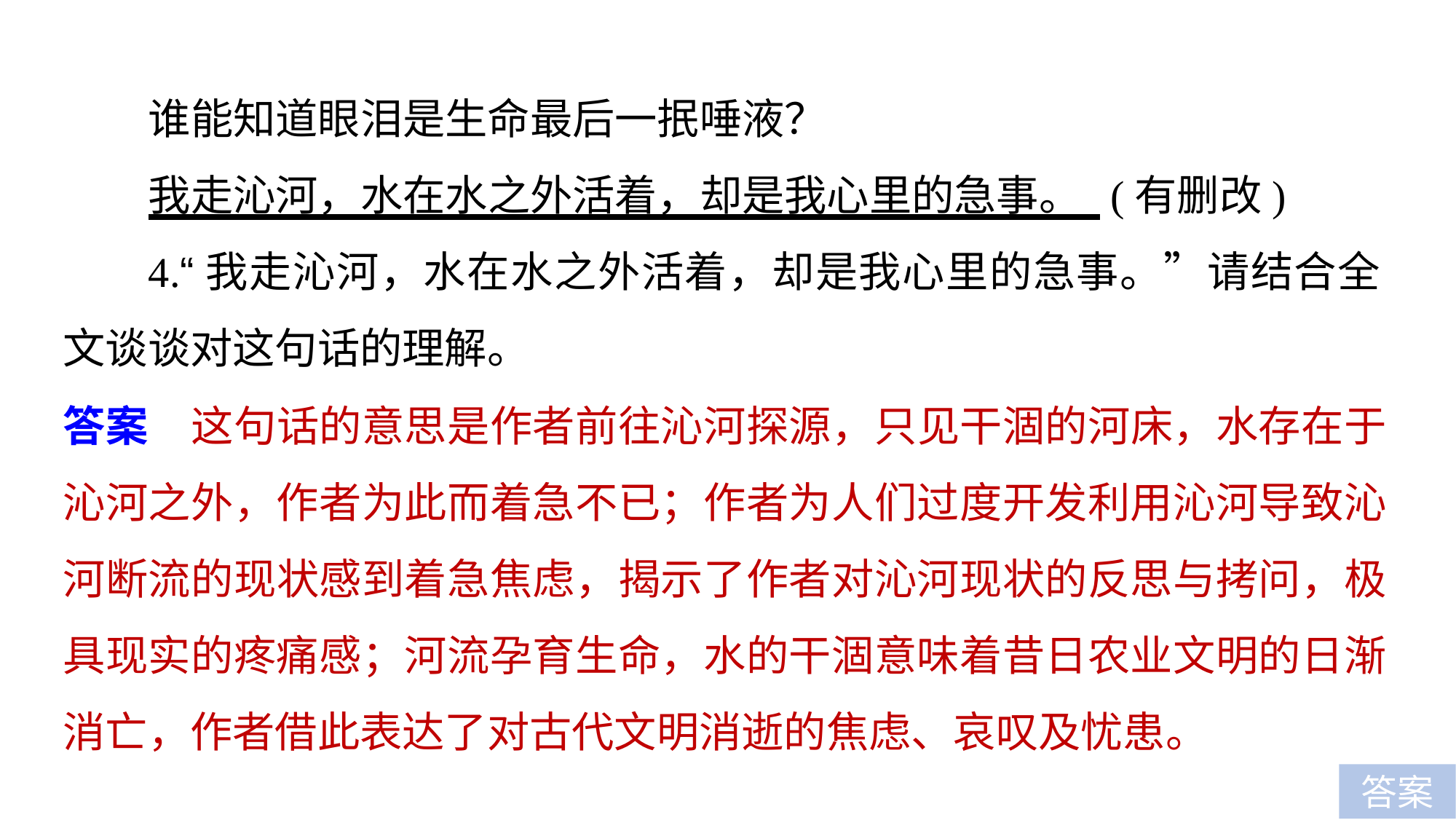

谁能知道眼泪是生命最后一抿唾液？
我走沁河，水在水之外活着，却是我心里的急事。  (有删改)
4.“我走沁河，水在水之外活着，却是我心里的急事。”请结合全文谈谈对这句话的理解。
答案　这句话的意思是作者前往沁河探源，只见干涸的河床，水存在于沁河之外，作者为此而着急不已；作者为人们过度开发利用沁河导致沁河断流的现状感到着急焦虑，揭示了作者对沁河现状的反思与拷问，极具现实的疼痛感；河流孕育生命，水的干涸意味着昔日农业文明的日渐消亡，作者借此表达了对古代文明消逝的焦虑、哀叹及忧患。
答案